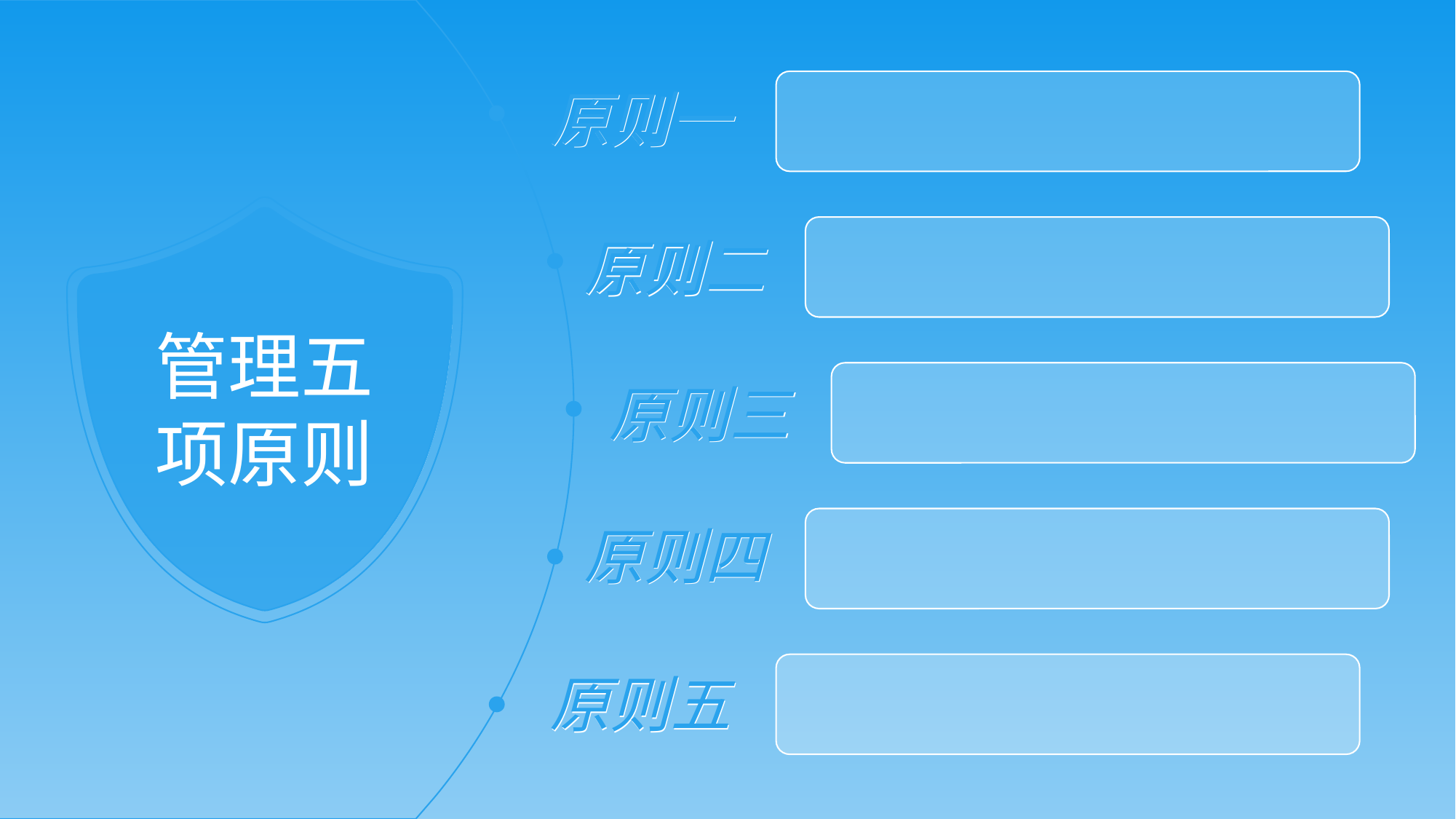

原则一
原则一

原则二
原则二

管理五
项原则

原则三
原则三

原则四
原则四

原则五
原则五